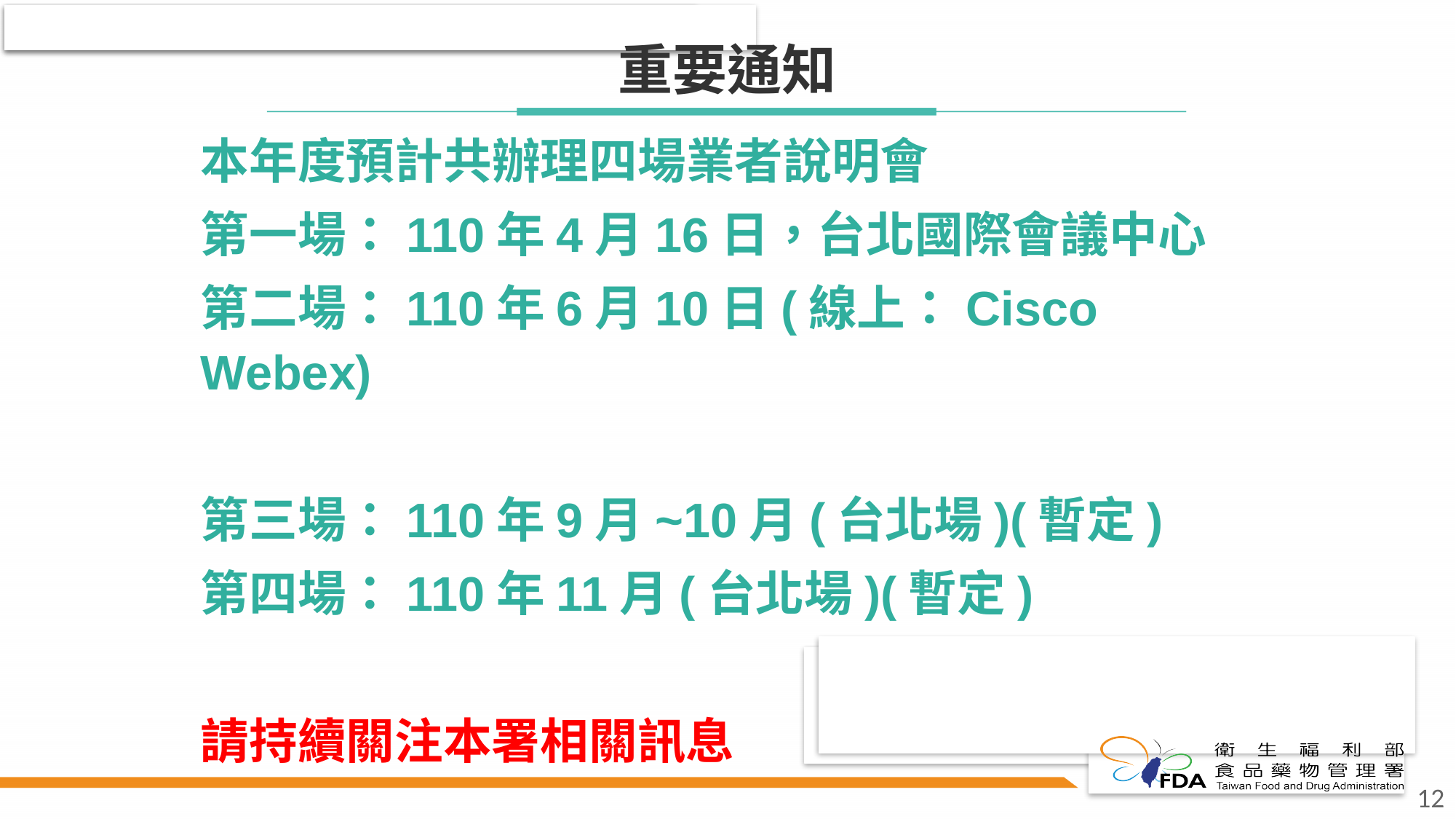

# 重要通知
本年度預計共辦理四場業者說明會
第一場：110年4月16日，台北國際會議中心
第二場：110年6月10日(線上：Cisco Webex)

第三場：110年9月~10月(台北場)(暫定)
第四場：110年11月(台北場)(暫定)

請持續關注本署相關訊息